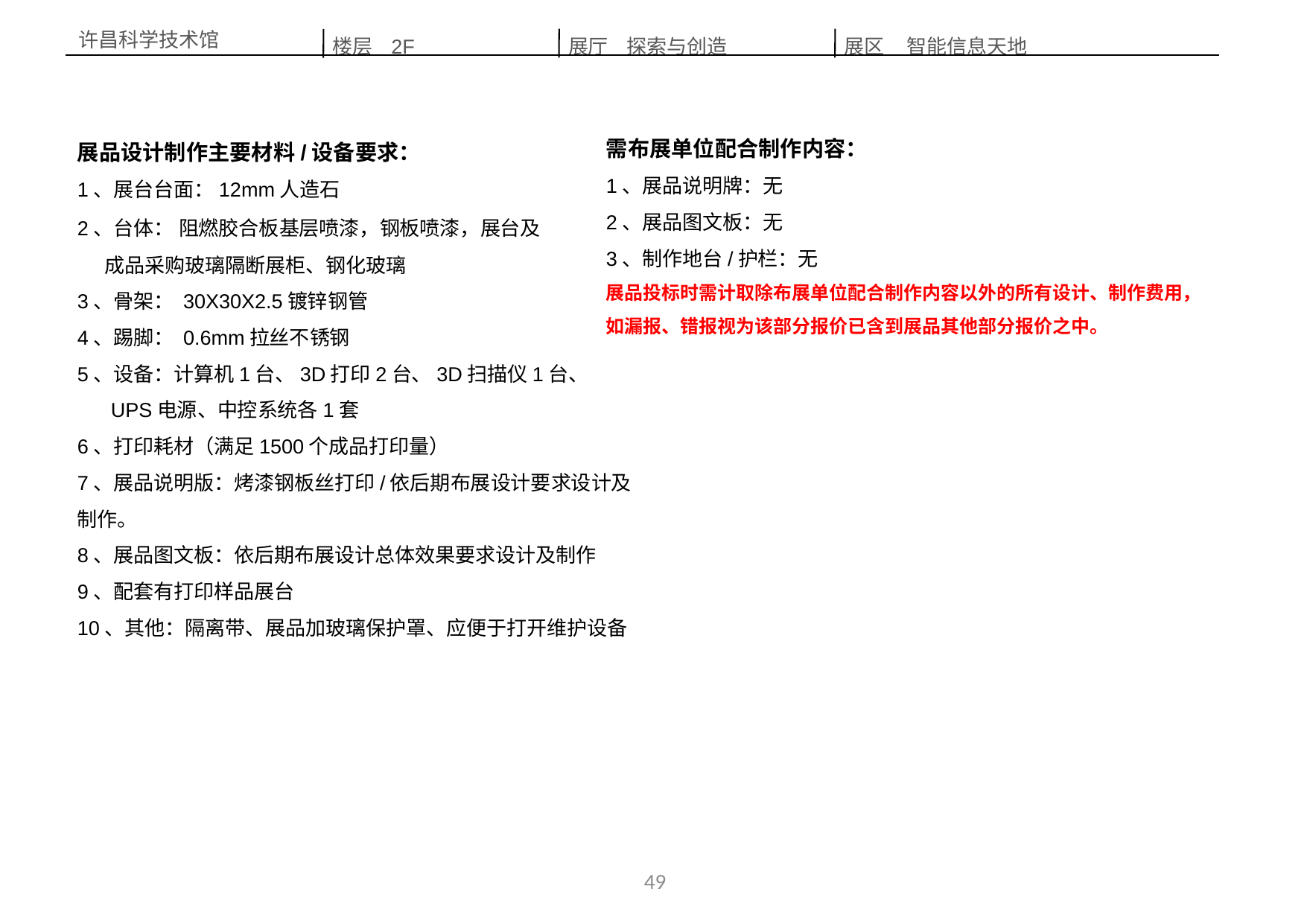

楼层   2F
展区     智能信息天地
展厅    探索与创造
许昌科学技术馆

需布展单位配合制作内容：
1、展品说明牌：无
2、展品图文板：无
3、制作地台/护栏：无
展品投标时需计取除布展单位配合制作内容以外的所有设计、制作费用，如漏报、错报视为该部分报价已含到展品其他部分报价之中。
展品设计制作主要材料/设备要求：
1、展台台面：12mm人造石
2、台体： 阻燃胶合板基层喷漆，钢板喷漆，展台及
     成品采购玻璃隔断展柜、钢化玻璃
3、骨架： 30X30X2.5镀锌钢管
4、踢脚： 0.6mm拉丝不锈钢
5、设备：计算机1台、3D打印2台、3D扫描仪1台、
      UPS电源、中控系统各1套
6、打印耗材（满足1500个成品打印量）
7、展品说明版：烤漆钢板丝打印/依后期布展设计要求设计及制作。
8、展品图文板：依后期布展设计总体效果要求设计及制作
9、配套有打印样品展台
10、其他：隔离带、展品加玻璃保护罩、应便于打开维护设备

49